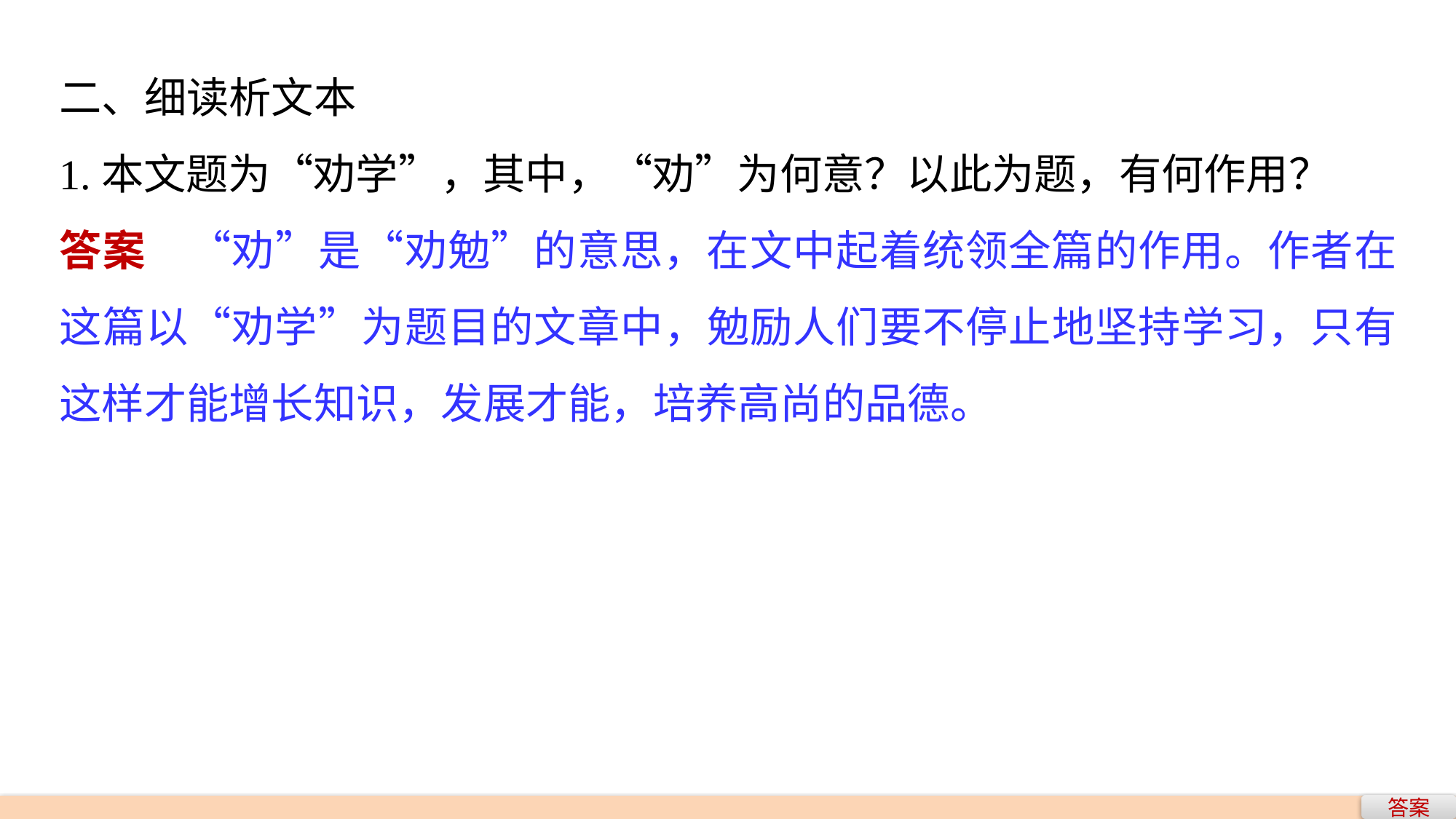

二、细读析文本
1.本文题为“劝学”，其中，“劝”为何意？以此为题，有何作用？
答案　“劝”是“劝勉”的意思，在文中起着统领全篇的作用。作者在这篇以“劝学”为题目的文章中，勉励人们要不停止地坚持学习，只有这样才能增长知识，发展才能，培养高尚的品德。
答案